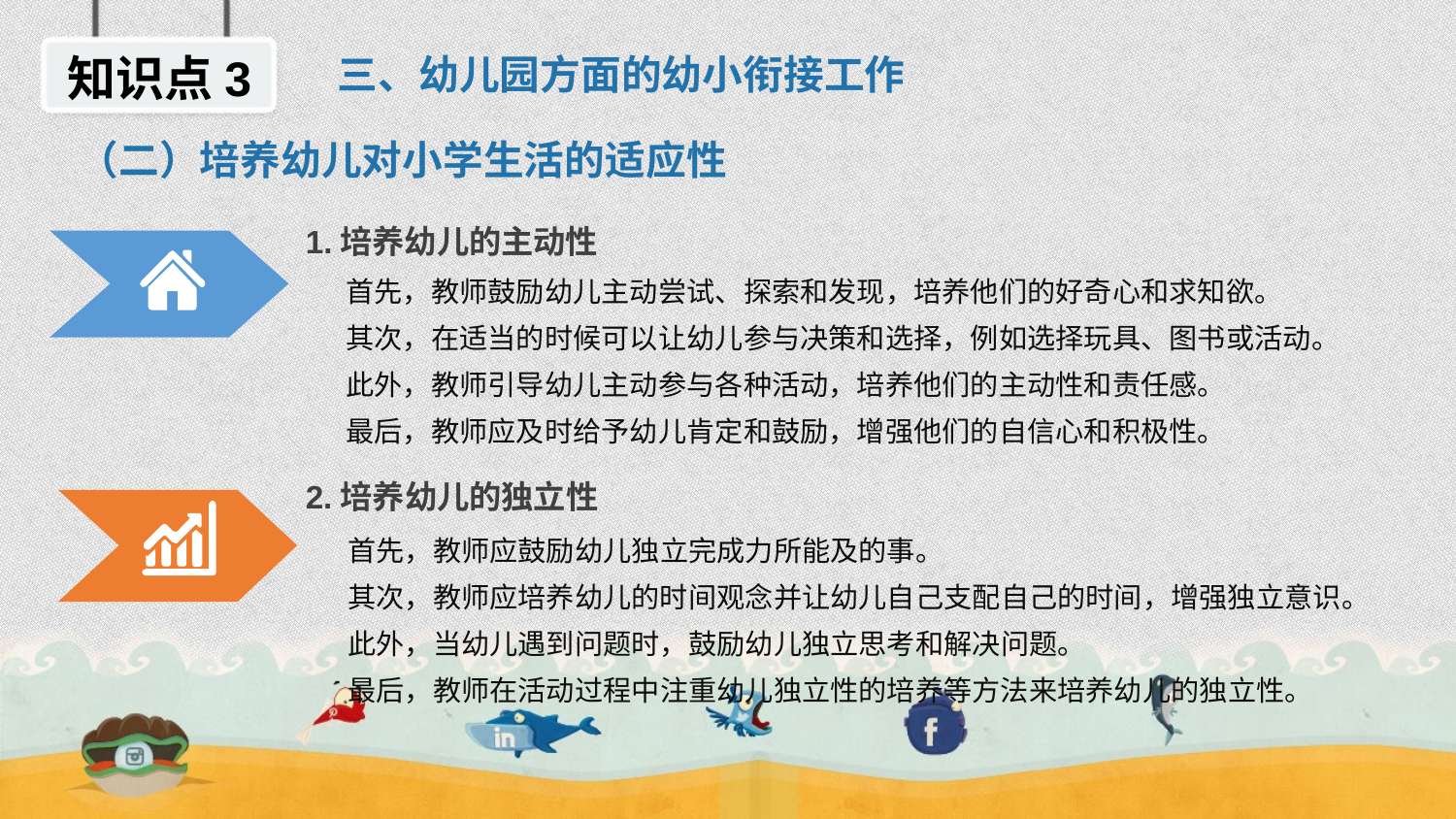

知识点3
三、幼儿园方面的幼小衔接工作
（二）培养幼儿对小学生活的适应性
1.培养幼儿的主动性

  首先，教师鼓励幼儿主动尝试、探索和发现，培养他们的好奇心和求知欲。
  其次，在适当的时候可以让幼儿参与决策和选择，例如选择玩具、图书或活动。
  此外，教师引导幼儿主动参与各种活动，培养他们的主动性和责任感。
  最后，教师应及时给予幼儿肯定和鼓励，增强他们的自信心和积极性。
2.培养幼儿的独立性

  首先，教师应鼓励幼儿独立完成力所能及的事。
  其次，教师应培养幼儿的时间观念并让幼儿自己支配自己的时间，增强独立意识。
  此外，当幼儿遇到问题时，鼓励幼儿独立思考和解决问题。
  最后，教师在活动过程中注重幼儿独立性的培养等方法来培养幼儿的独立性。